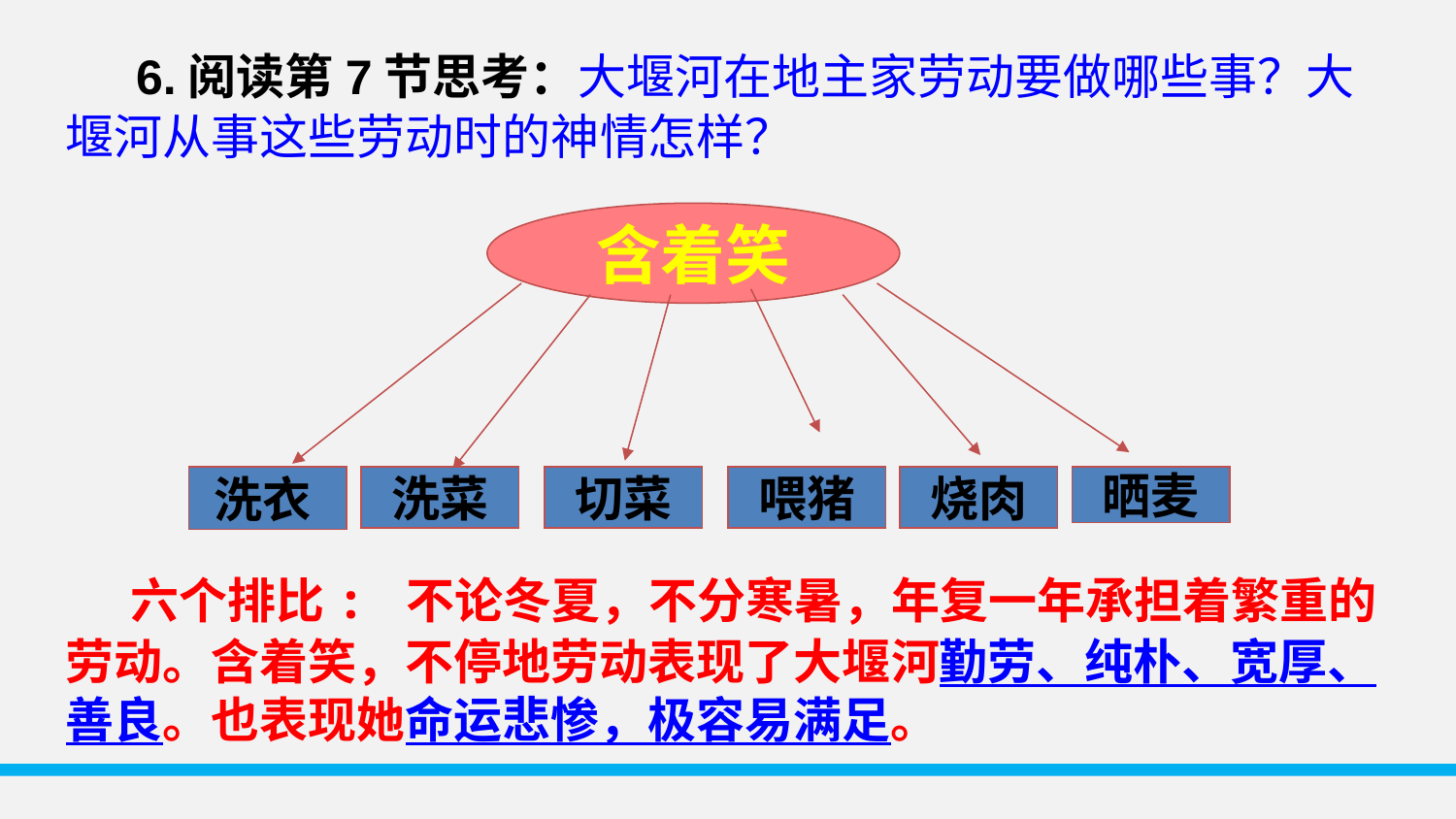

6.阅读第7节思考：大堰河在地主家劳动要做哪些事？大堰河从事这些劳动时的神情怎样？

含着笑

洗衣
洗菜
切菜
喂猪
烧肉
晒麦
　六个排比: 不论冬夏，不分寒暑，年复一年承担着繁重的劳动。含着笑，不停地劳动表现了大堰河勤劳、纯朴、宽厚、善良。也表现她命运悲惨，极容易满足。